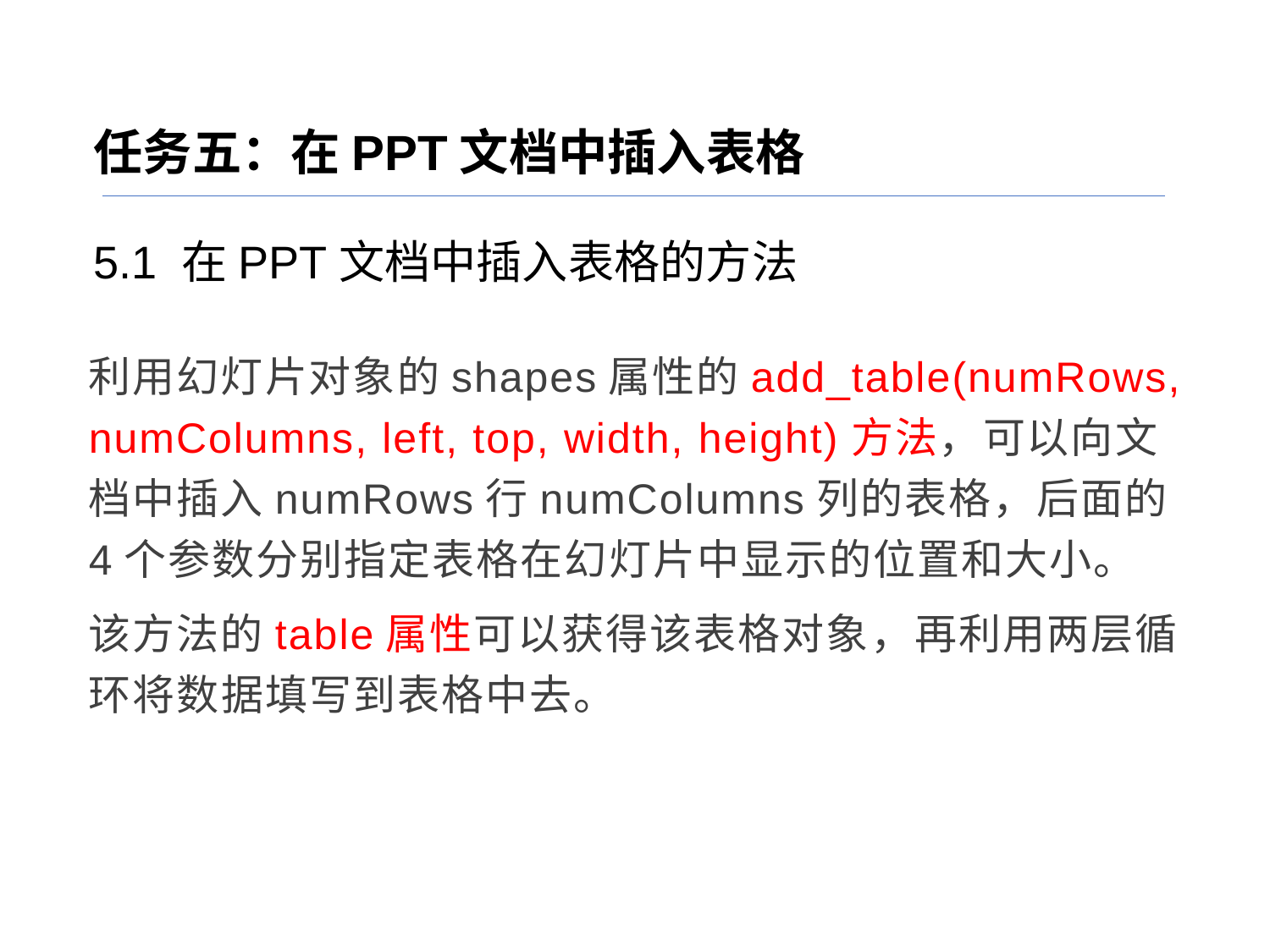

任务五：在PPT文档中插入表格
5.1 在PPT文档中插入表格的方法
利用幻灯片对象的shapes属性的add_table(numRows, numColumns, left, top, width, height)方法，可以向文档中插入numRows行numColumns列的表格，后面的4个参数分别指定表格在幻灯片中显示的位置和大小。
该方法的table属性可以获得该表格对象，再利用两层循环将数据填写到表格中去。